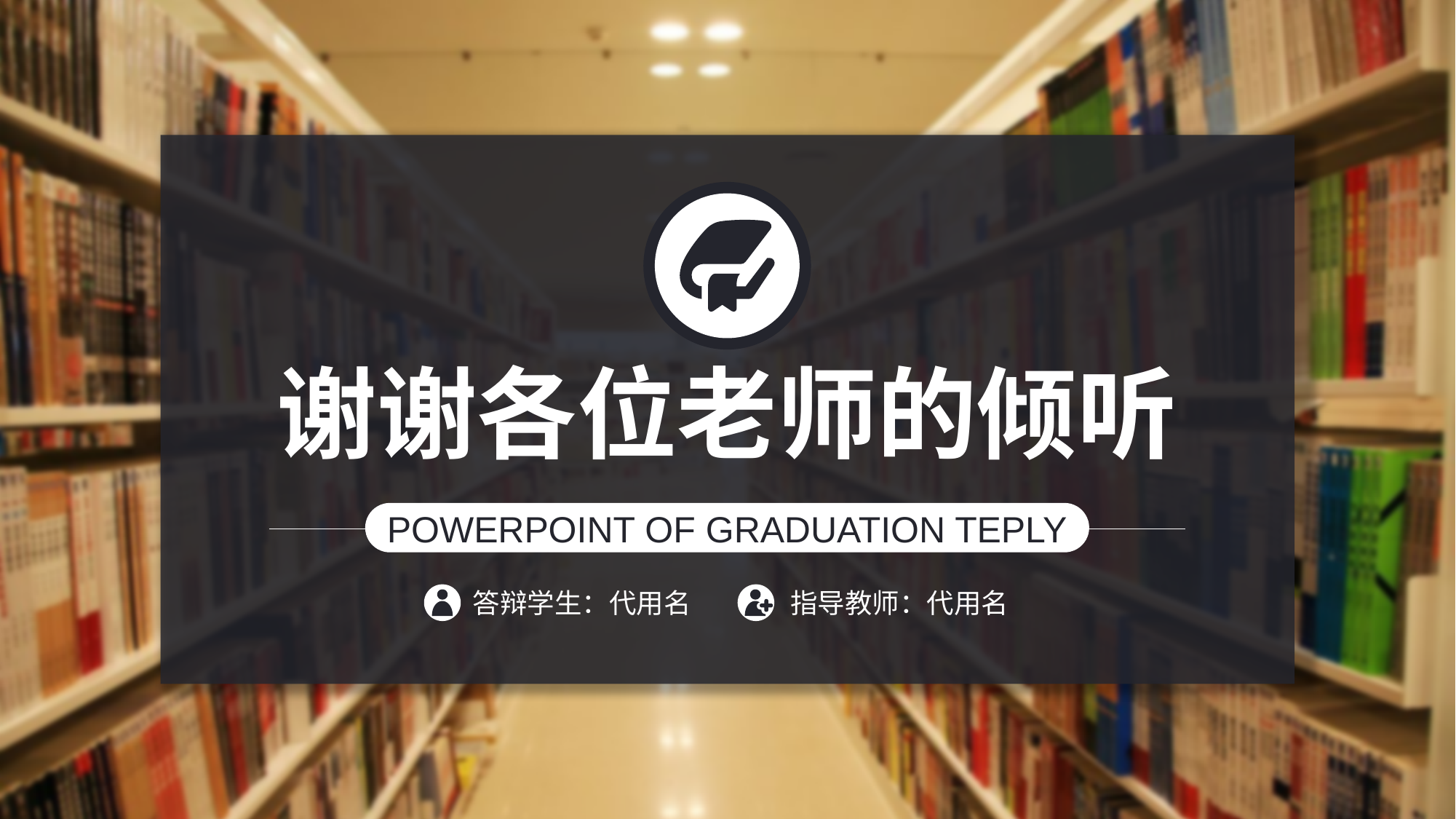

谢谢各位老师的倾听
POWERPOINT OF GRADUATION TEPLY

答辩学生：代用名
指导教师：代用名